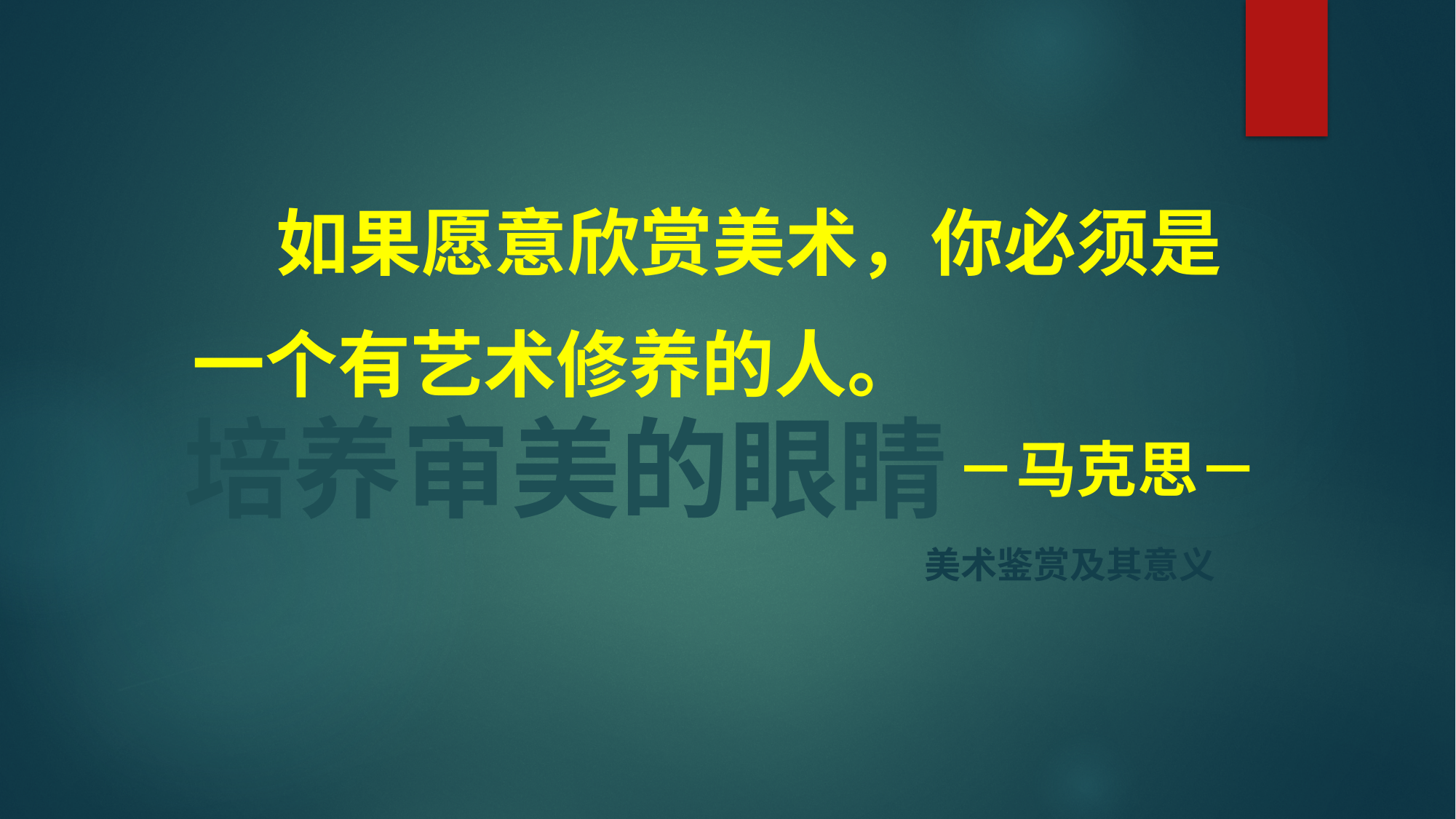

# 培养审美的眼睛
    如果愿意欣赏美术，你必须是一个有艺术修养的人。
－马克思－
美术鉴赏及其意义